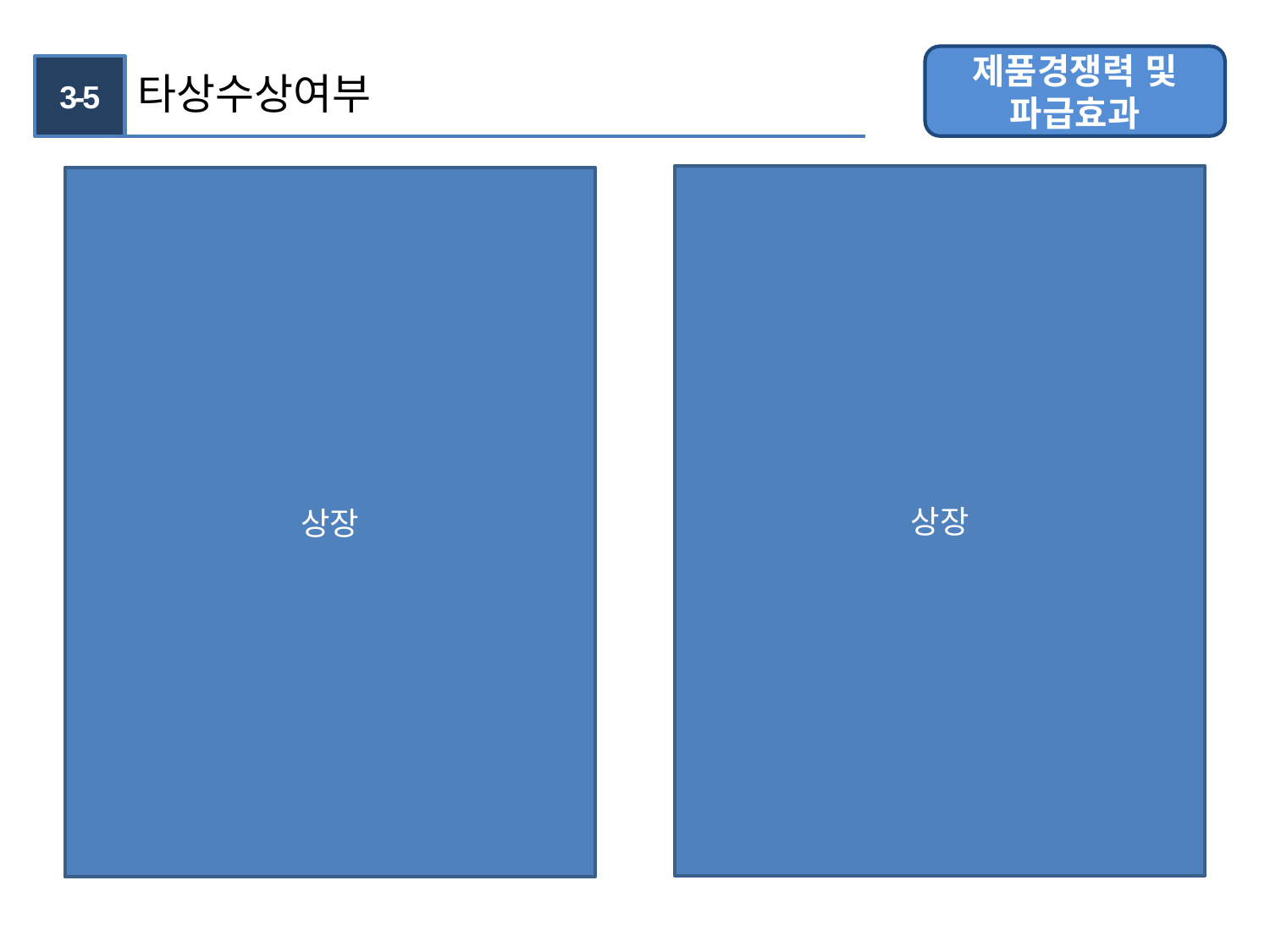

제품경쟁력 및 파급효과
3-5
타상수상여부
상장
상장